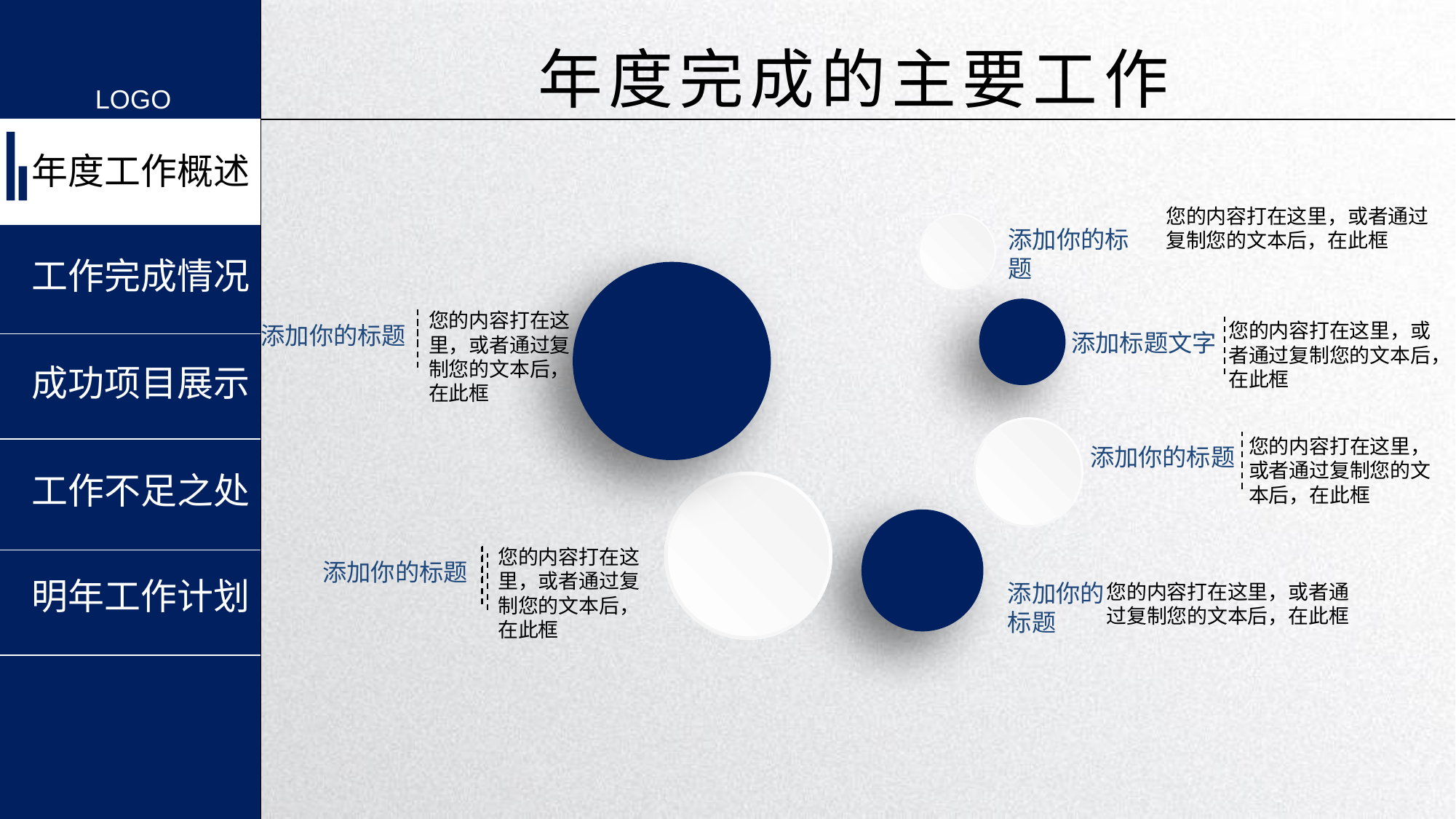

年度完成的主要工作
您的内容打在这里，或者通过复制您的文本后，在此框

添加你的标题

您的内容打在这里，或者通过复制您的文本后，在此框
您的内容打在这里，或者通过复制您的文本后，在此框
添加你的标题
添加标题文字

您的内容打在这里，或者通过复制您的文本后，在此框
添加你的标题

您的内容打在这里，或者通过复制您的文本后，在此框
添加你的标题
添加你的标题
您的内容打在这里，或者通过复制您的文本后，在此框
延时符